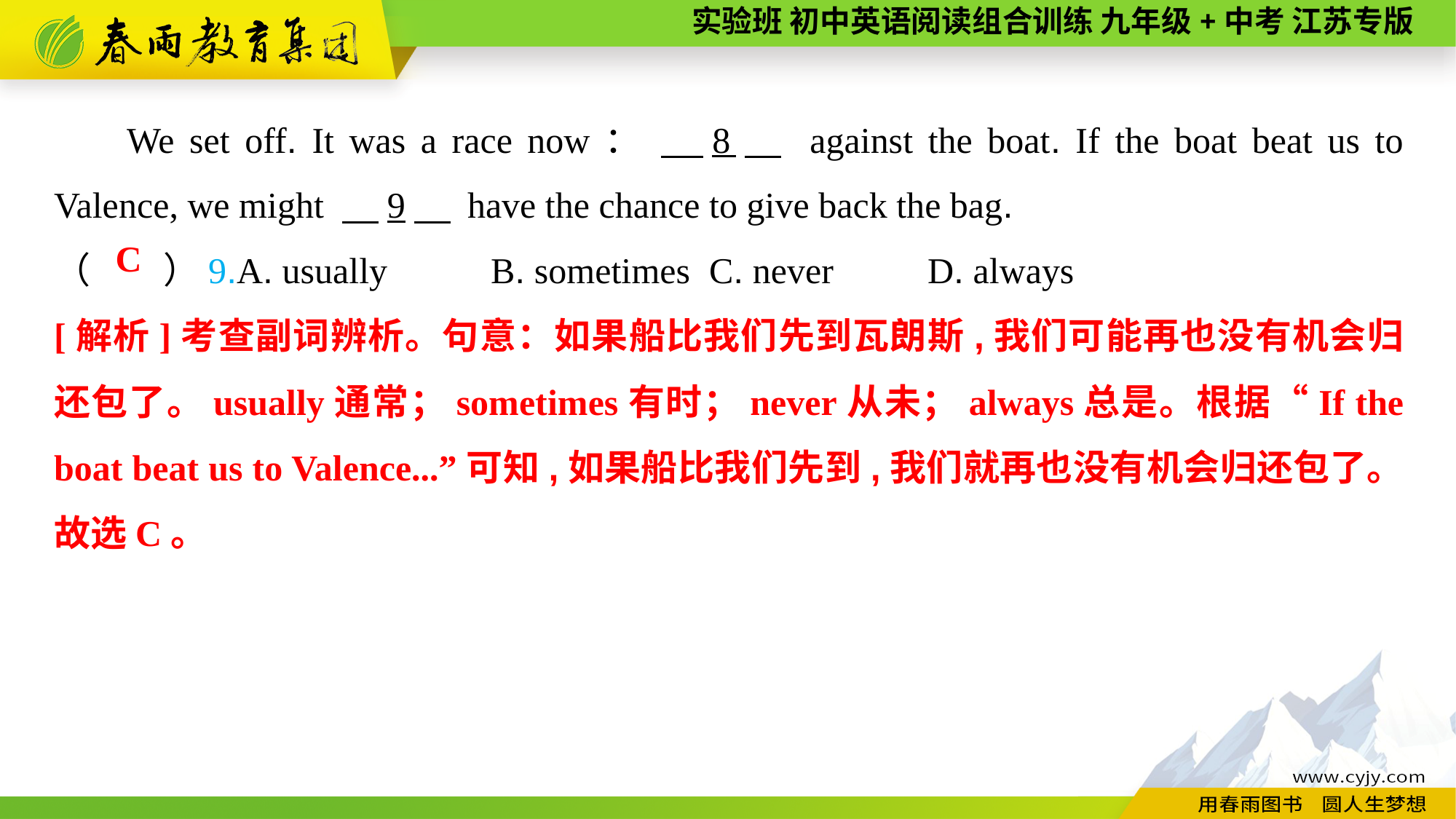

We set off. It was a race now： 　8　 against the boat. If the boat beat us to Valence, we might 　9　 have the chance to give back the bag.
（　　）9.A. usually	B. sometimes	C. never	D. always
C
[解析]考查副词辨析。句意：如果船比我们先到瓦朗斯,我们可能再也没有机会归还包了。usually通常；sometimes有时；never从未；always总是。根据“If the boat beat us to Valence...”可知,如果船比我们先到,我们就再也没有机会归还包了。故选C。